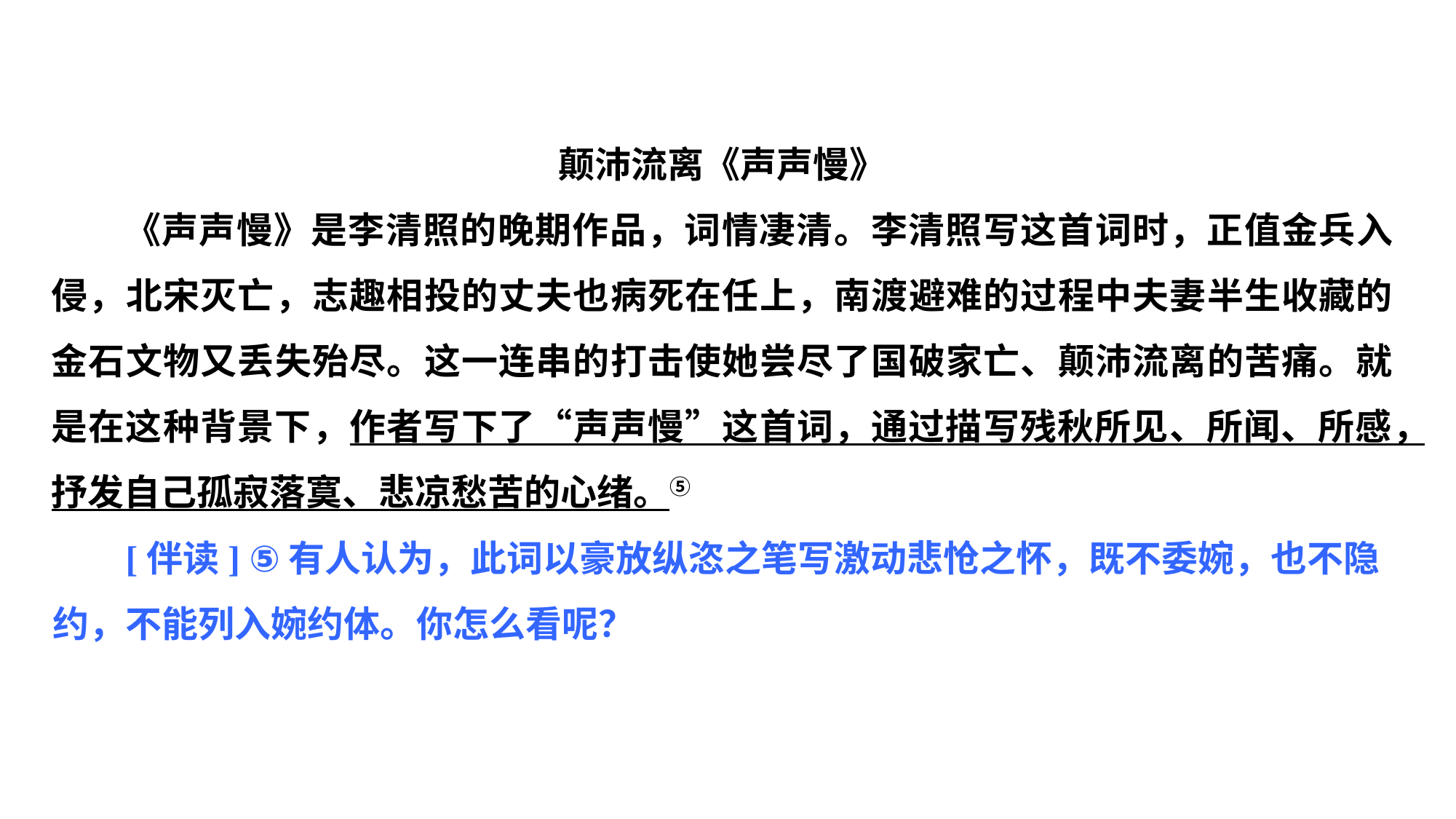

颠沛流离《声声慢》
《声声慢》是李清照的晚期作品，词情凄清。李清照写这首词时，正值金兵入侵，北宋灭亡，志趣相投的丈夫也病死在任上，南渡避难的过程中夫妻半生收藏的金石文物又丢失殆尽。这一连串的打击使她尝尽了国破家亡、颠沛流离的苦痛。就是在这种背景下，作者写下了“声声慢”这首词，通过描写残秋所见、所闻、所感，抒发自己孤寂落寞、悲凉愁苦的心绪。⑤
[伴读] ⑤有人认为，此词以豪放纵恣之笔写激动悲怆之怀，既不委婉，也不隐约，不能列入婉约体。你怎么看呢？